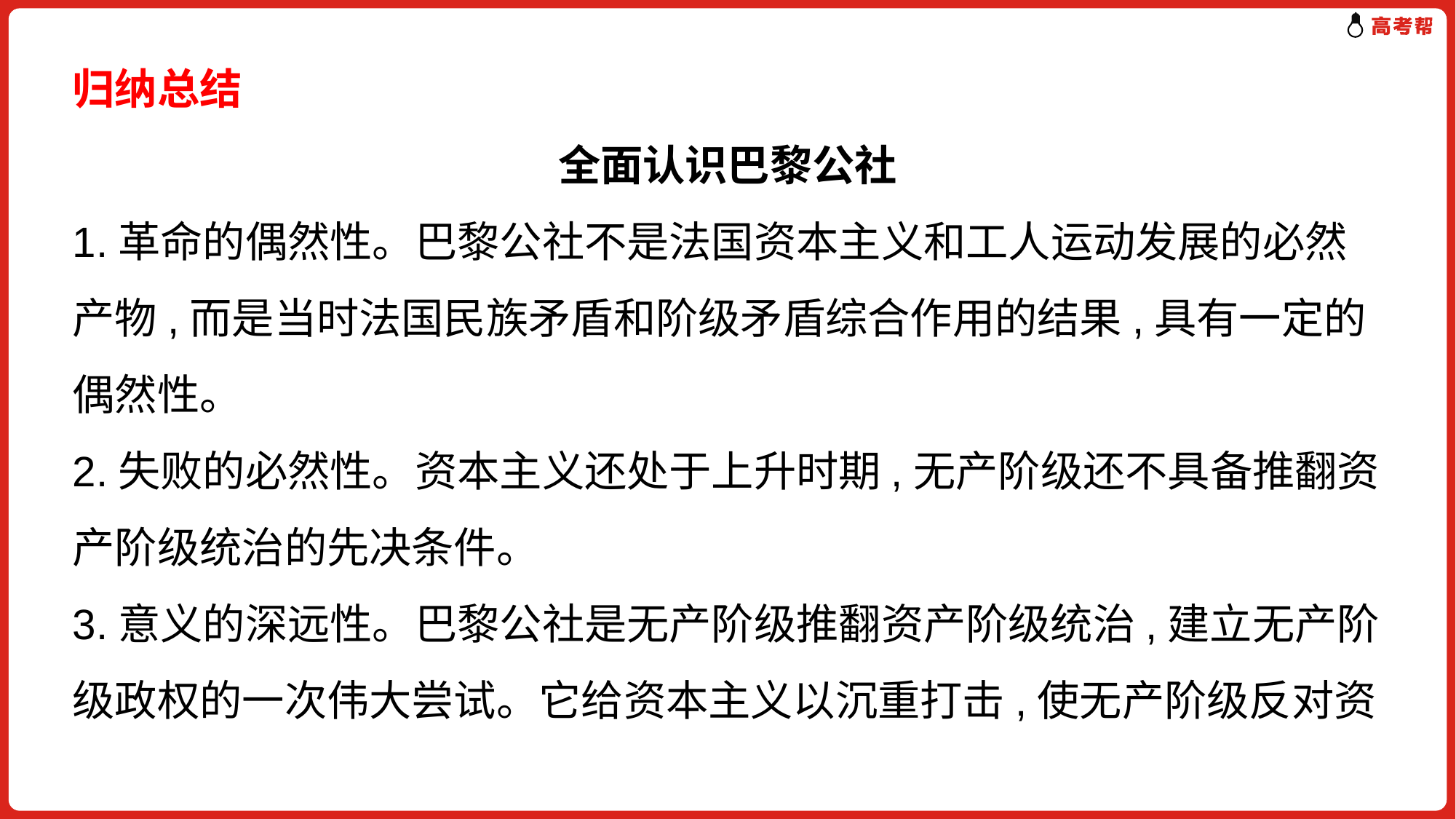

归纳总结
全面认识巴黎公社
1.革命的偶然性。巴黎公社不是法国资本主义和工人运动发展的必然产物,而是当时法国民族矛盾和阶级矛盾综合作用的结果,具有一定的偶然性。
2.失败的必然性。资本主义还处于上升时期,无产阶级还不具备推翻资产阶级统治的先决条件。
3.意义的深远性。巴黎公社是无产阶级推翻资产阶级统治,建立无产阶级政权的一次伟大尝试。它给资本主义以沉重打击,使无产阶级反对资